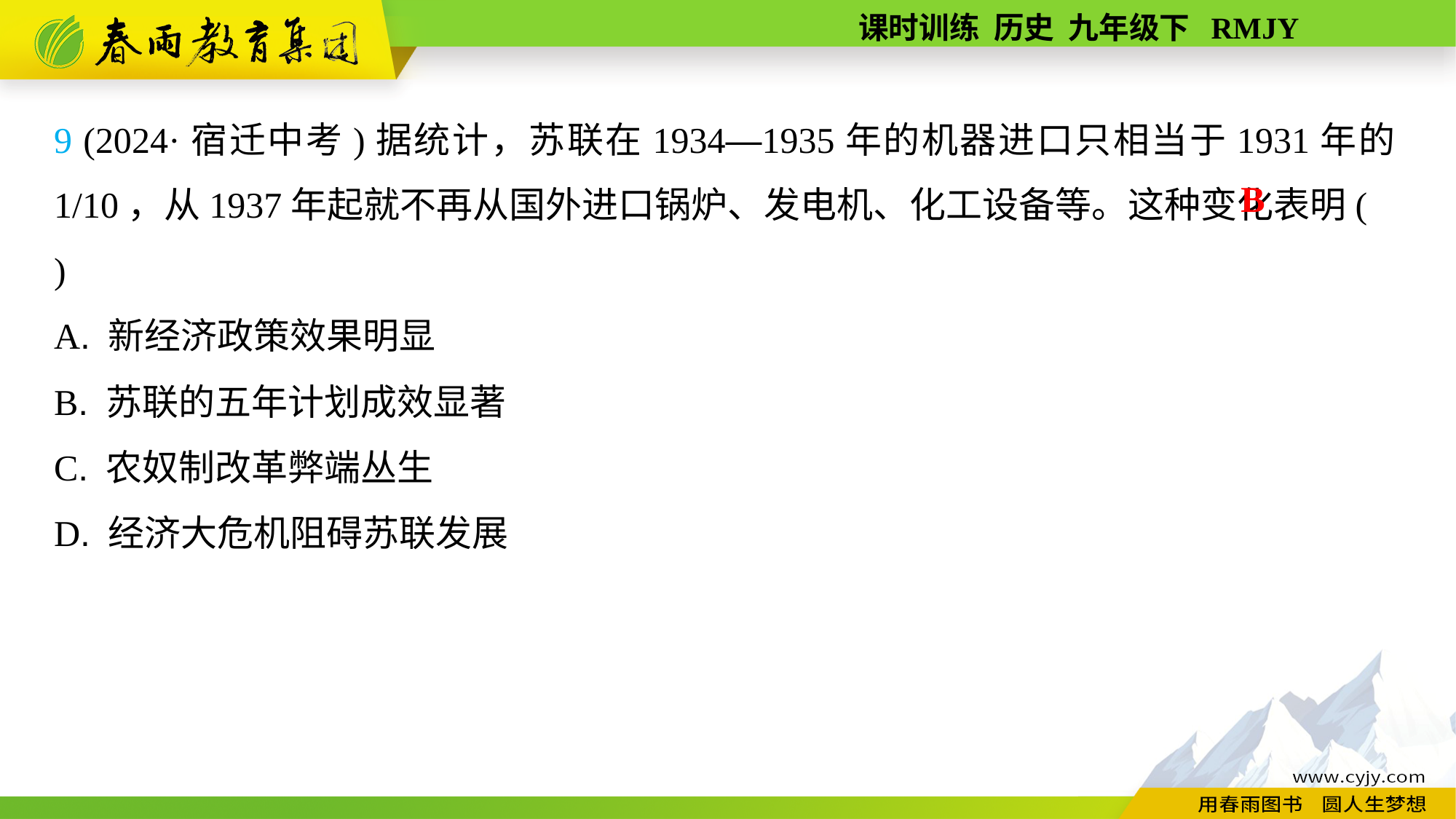

9 (2024·宿迁中考)据统计，苏联在1934—1935年的机器进口只相当于1931年的1/10，从1937年起就不再从国外进口锅炉、发电机、化工设备等。这种变化表明(     )
A. 新经济政策效果明显
B. 苏联的五年计划成效显著
C. 农奴制改革弊端丛生
D. 经济大危机阻碍苏联发展
B